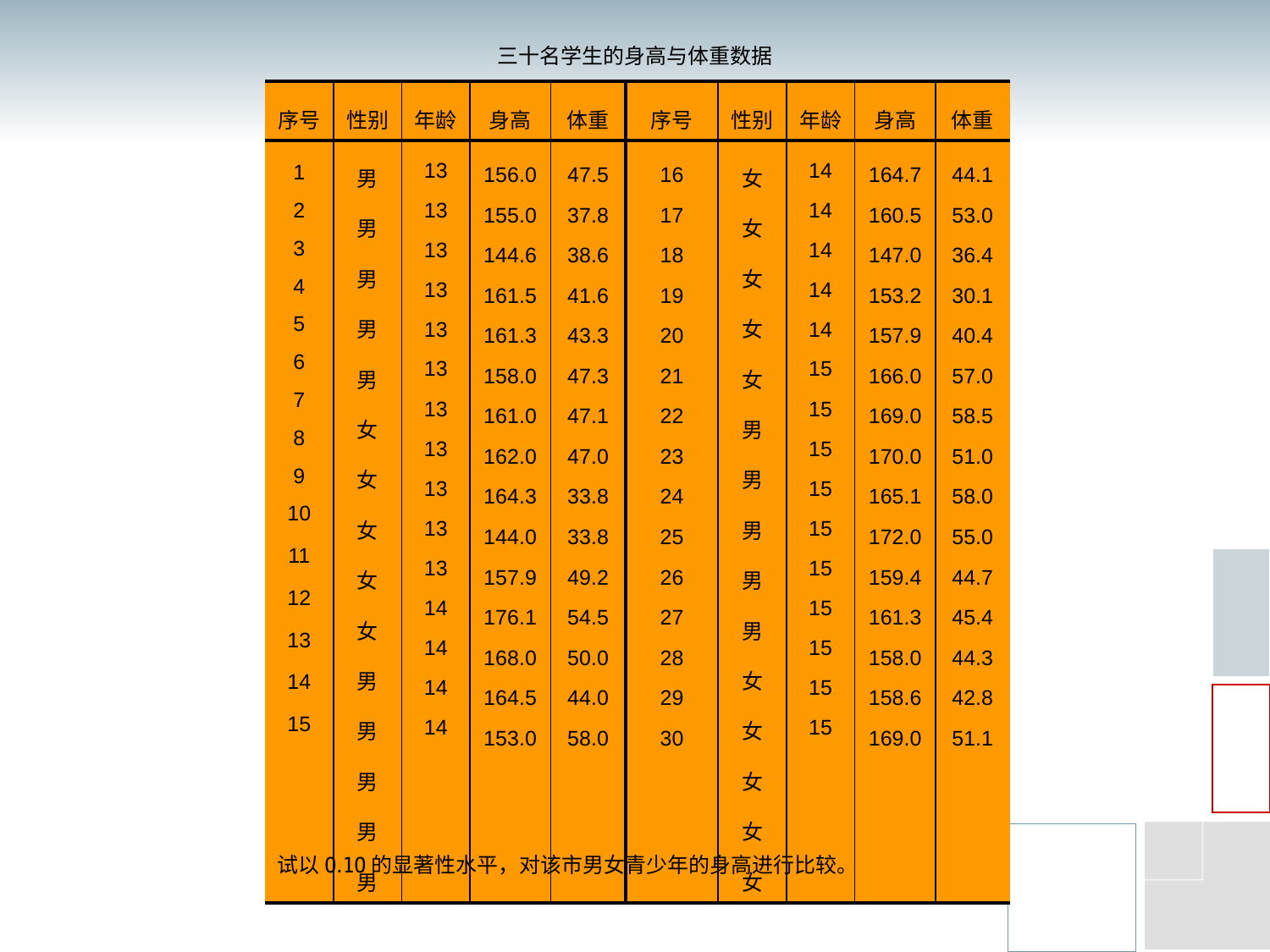

三十名学生的身高与体重数据
| 序号 | 性别 | 年龄 | 身高 | 体重 | 序号 | 性别 | 年龄 | 身高 | 体重 |
| --- | --- | --- | --- | --- | --- | --- | --- | --- | --- |
| 1 2 3 4 5 6 7 8 9 10 11 12 13 14 15 | 男 男 男 男 男 女 女 女 女 女 男 男 男 男 男 | 13 13 13 13 13 13 13 13 13 13 13 14 14 14 14 | 156.0 155.0 144.6 161.5 161.3 158.0 161.0 162.0 164.3 144.0 157.9 176.1 168.0 164.5 153.0 | 47.5 37.8 38.6 41.6 43.3 47.3 47.1 47.0 33.8 33.8 49.2 54.5 50.0 44.0 58.0 | 16 17 18 19 20 21 22 23 24 25 26 27 28 29 30 | 女 女 女 女 女 男 男 男 男 男 女 女 女 女 女 | 14 14 14 14 14 15 15 15 15 15 15 15 15 15 15 | 164.7 160.5 147.0 153.2 157.9 166.0 169.0 170.0 165.1 172.0 159.4 161.3 158.0 158.6 169.0 | 44.1 53.0 36.4 30.1 40.4 57.0 58.5 51.0 58.0 55.0 44.7 45.4 44.3 42.8 51.1 |
试以0.10的显著性水平，对该市男女青少年的身高进行比较。